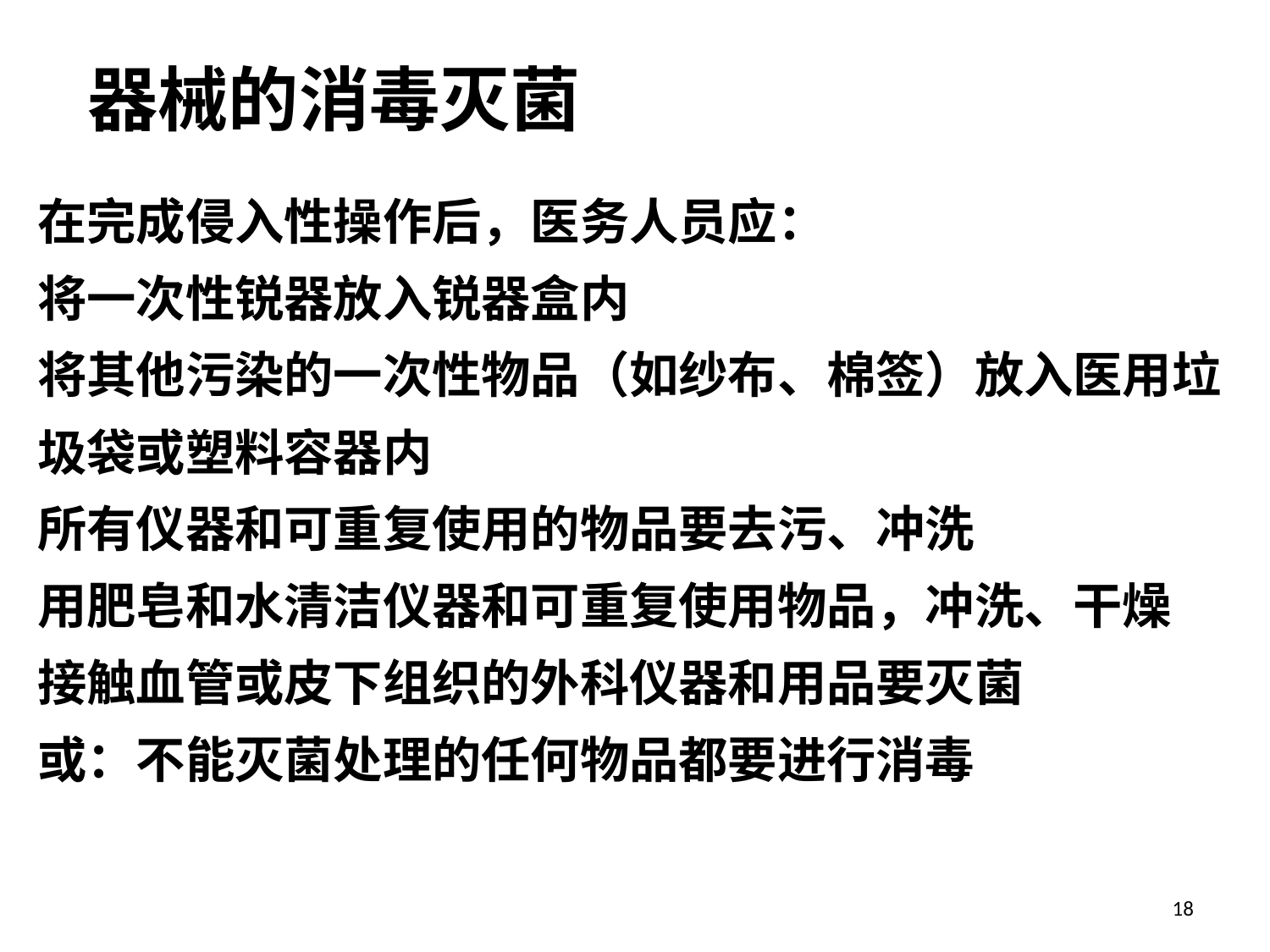

器械的消毒灭菌
在完成侵入性操作后，医务人员应：
将一次性锐器放入锐器盒内
将其他污染的一次性物品（如纱布、棉签）放入医用垃圾袋或塑料容器内
所有仪器和可重复使用的物品要去污、冲洗
用肥皂和水清洁仪器和可重复使用物品，冲洗、干燥
接触血管或皮下组织的外科仪器和用品要灭菌
或：不能灭菌处理的任何物品都要进行消毒
18